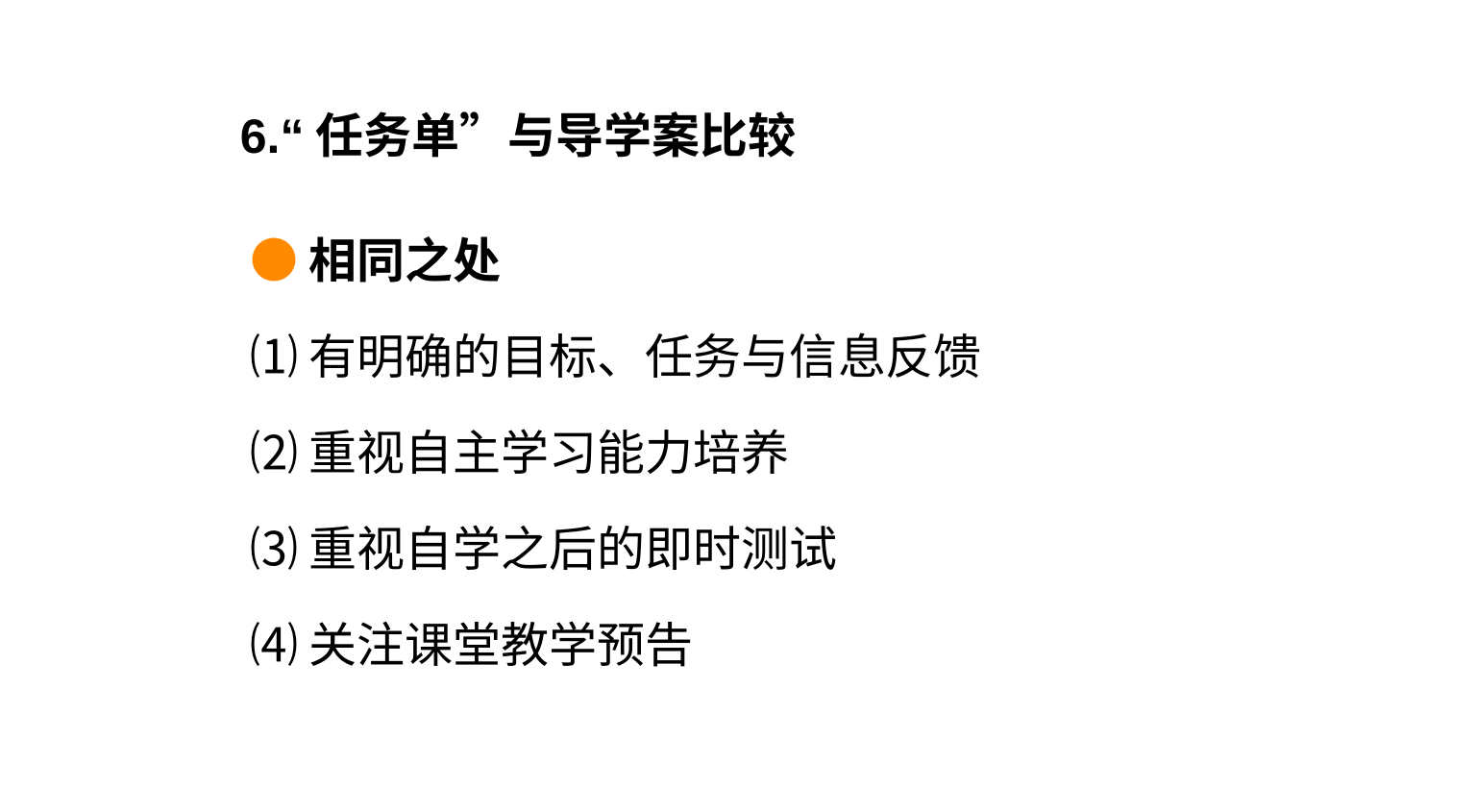

6.“任务单”与导学案比较
●相同之处
⑴有明确的目标、任务与信息反馈
⑵重视自主学习能力培养
⑶重视自学之后的即时测试
⑷关注课堂教学预告